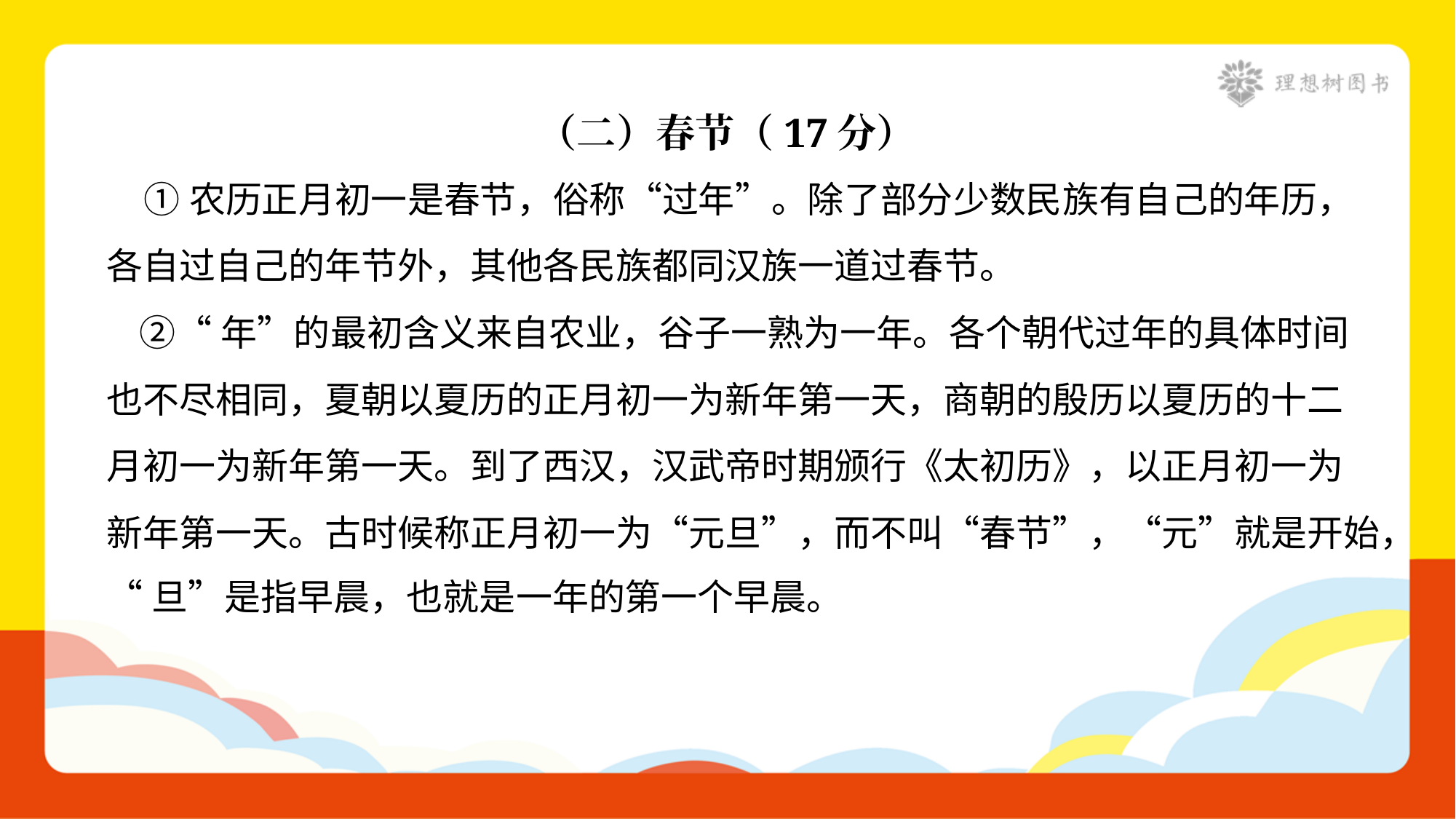

（二）春节（17分）
    ①农历正月初一是春节，俗称“过年”。除了部分少数民族有自己的年历，
各自过自己的年节外，其他各民族都同汉族一道过春节。
    ②“年”的最初含义来自农业，谷子一熟为一年。各个朝代过年的具体时间
也不尽相同，夏朝以夏历的正月初一为新年第一天，商朝的殷历以夏历的十二
月初一为新年第一天。到了西汉，汉武帝时期颁行《太初历》，以正月初一为
新年第一天。古时候称正月初一为“元旦”，而不叫“春节”，“元”就是开始，
“旦”是指早晨，也就是一年的第一个早晨。